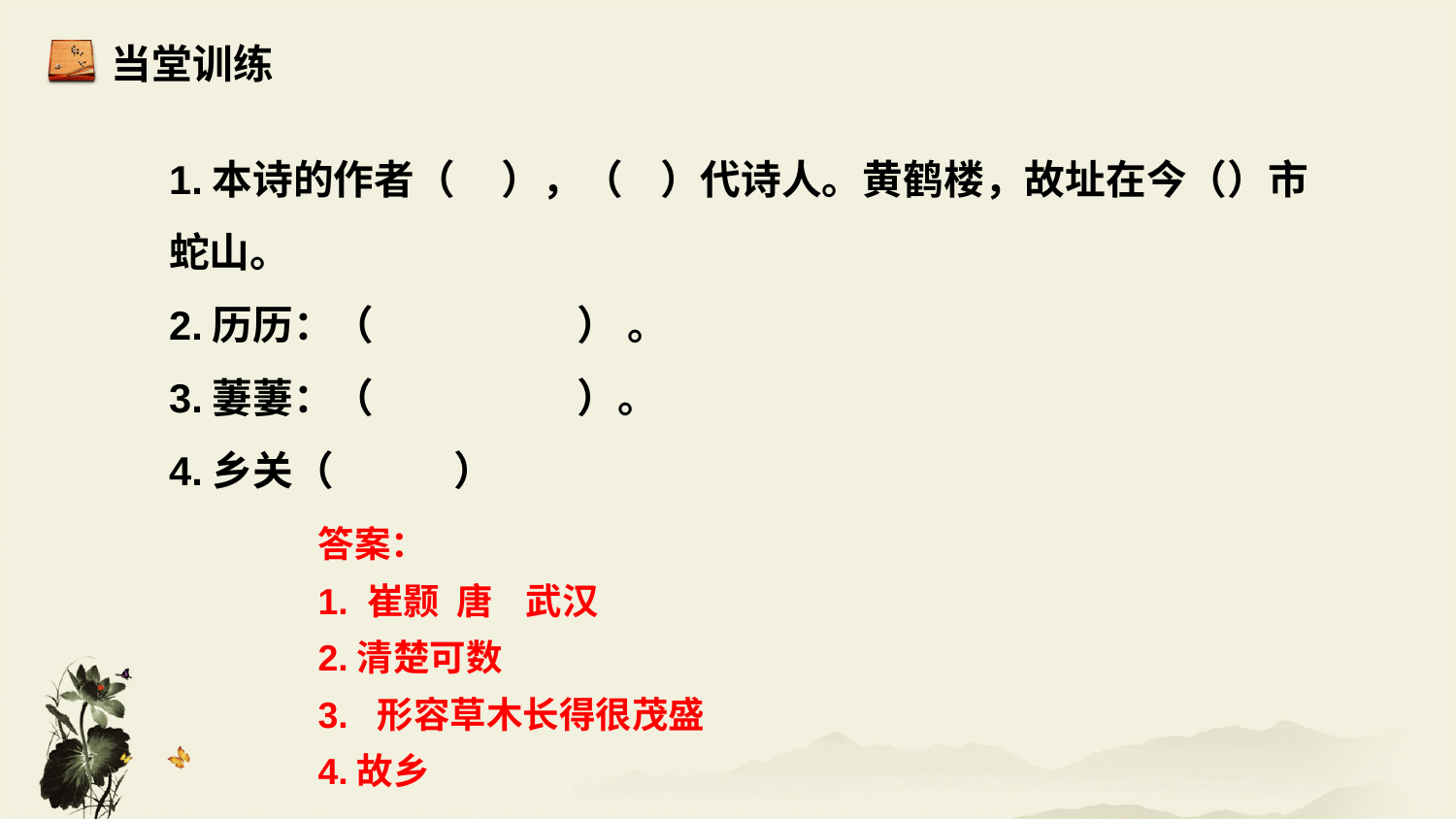

当堂训练
1.本诗的作者（     ），（    ）代诗人。黄鹤楼，故址在今（）市蛇山。
2.历历：（                      ） 。
3.萋萋：（                      ）。
4.乡关（             ）
答案：
1. 崔颢  唐    武汉
2.清楚可数
3.  形容草木长得很茂盛
4.故乡